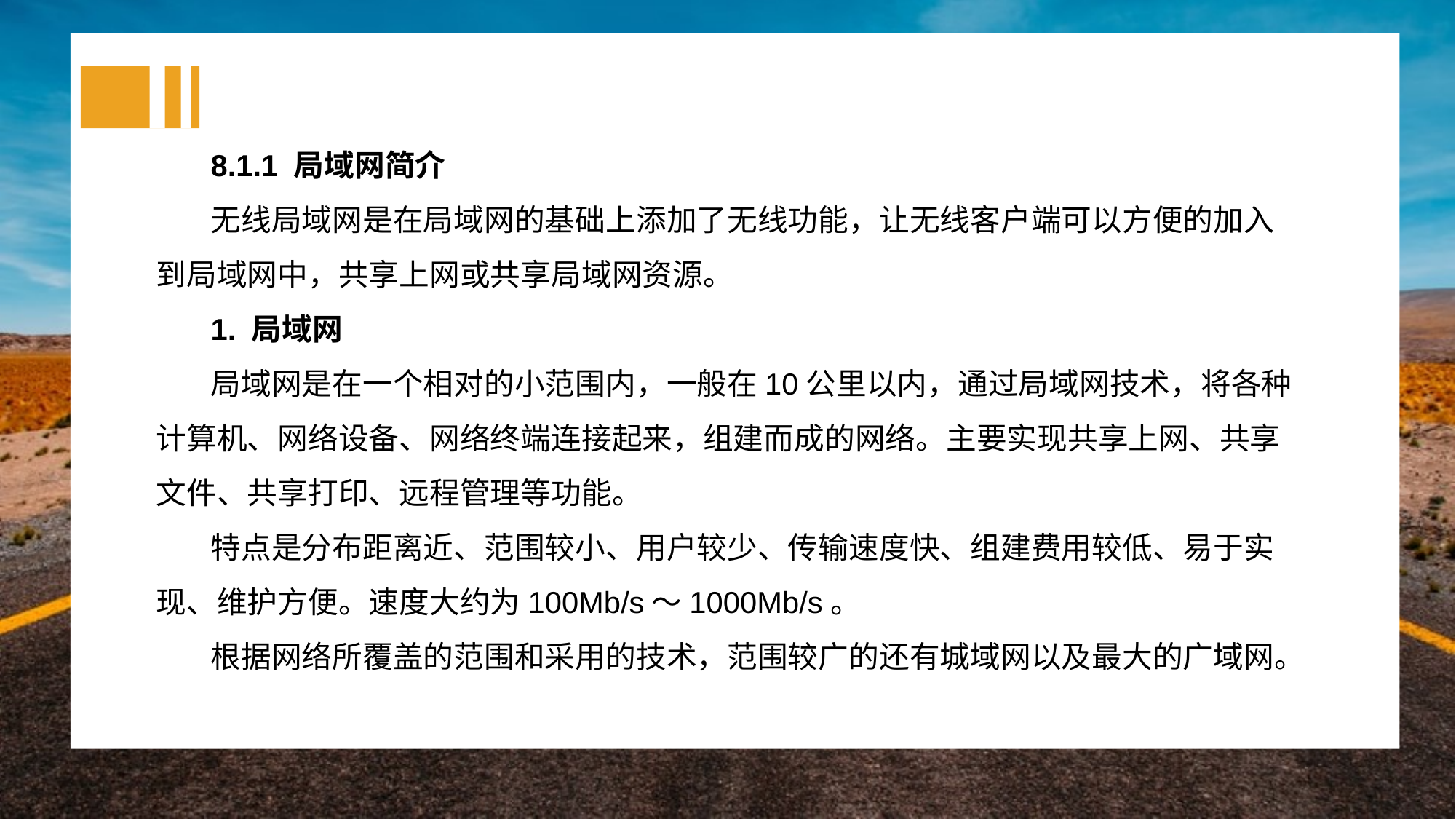

8.1.1 局域网简介
无线局域网是在局域网的基础上添加了无线功能，让无线客户端可以方便的加入到局域网中，共享上网或共享局域网资源。
1. 局域网
局域网是在一个相对的小范围内，一般在10公里以内，通过局域网技术，将各种计算机、网络设备、网络终端连接起来，组建而成的网络。主要实现共享上网、共享文件、共享打印、远程管理等功能。
特点是分布距离近、范围较小、用户较少、传输速度快、组建费用较低、易于实现、维护方便。速度大约为100Mb/s～1000Mb/s。
根据网络所覆盖的范围和采用的技术，范围较广的还有城域网以及最大的广域网。